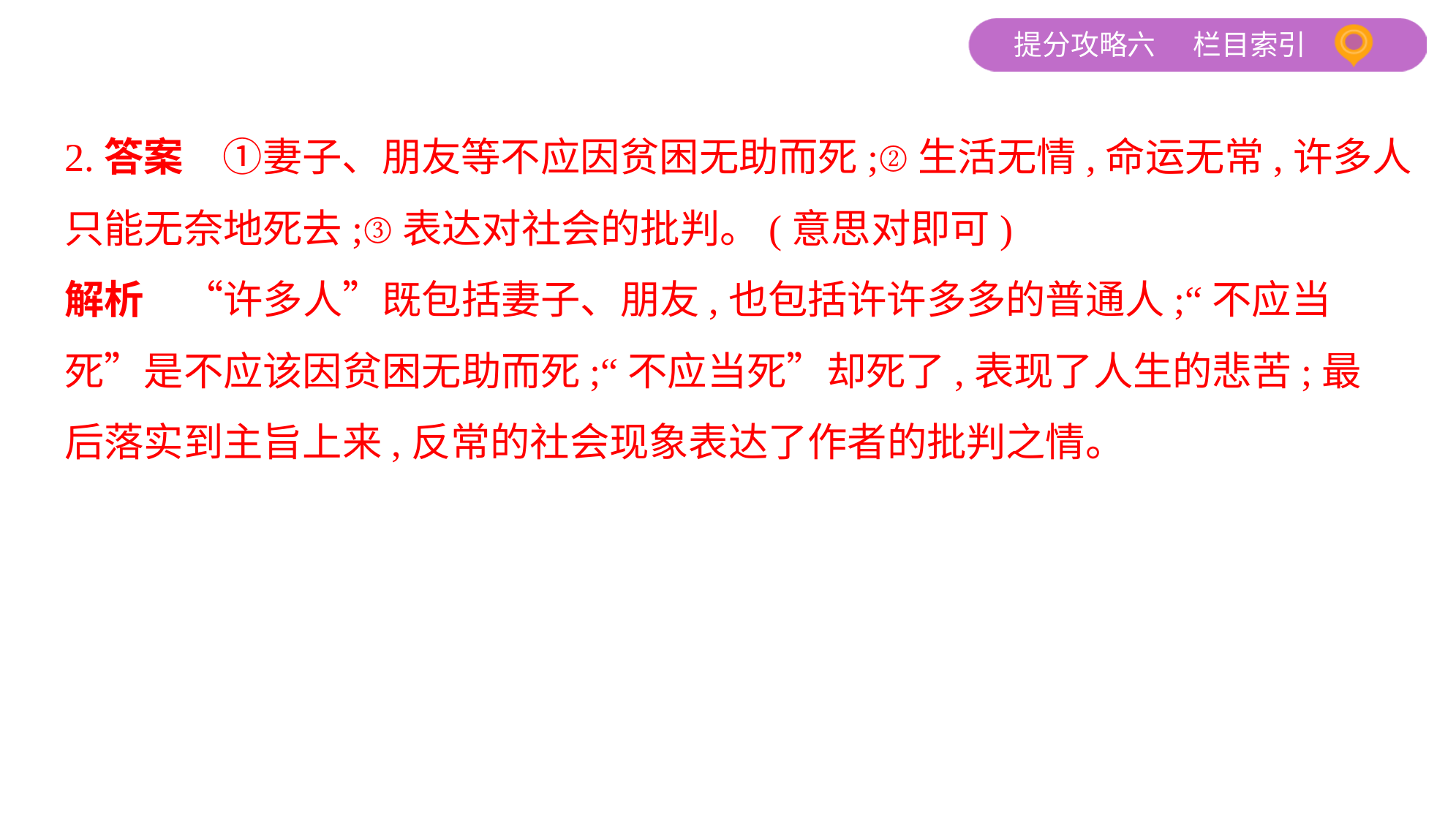

2.答案　①妻子、朋友等不应因贫困无助而死;②生活无情,命运无常,许多人
只能无奈地死去;③表达对社会的批判。(意思对即可)
解析　“许多人”既包括妻子、朋友,也包括许许多多的普通人;“不应当
死”是不应该因贫困无助而死;“不应当死”却死了,表现了人生的悲苦;最
后落实到主旨上来,反常的社会现象表达了作者的批判之情。